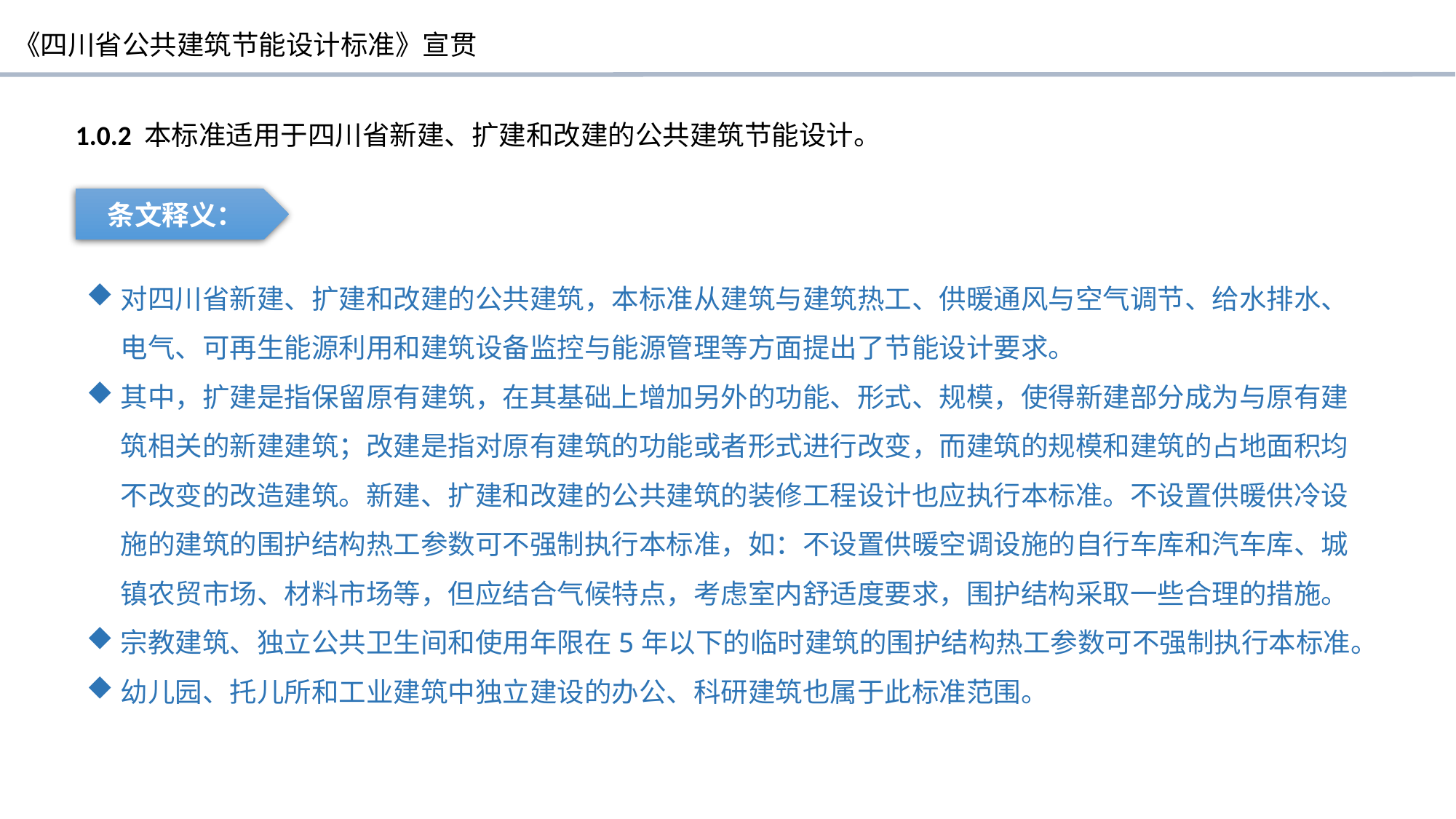

1.0.2 本标准适用于四川省新建、扩建和改建的公共建筑节能设计。
条文释义：
对四川省新建、扩建和改建的公共建筑，本标准从建筑与建筑热工、供暖通风与空气调节、给水排水、电气、可再生能源利用和建筑设备监控与能源管理等方面提出了节能设计要求。
其中，扩建是指保留原有建筑，在其基础上增加另外的功能、形式、规模，使得新建部分成为与原有建筑相关的新建建筑；改建是指对原有建筑的功能或者形式进行改变，而建筑的规模和建筑的占地面积均不改变的改造建筑。新建、扩建和改建的公共建筑的装修工程设计也应执行本标准。不设置供暖供冷设施的建筑的围护结构热工参数可不强制执行本标准，如：不设置供暖空调设施的自行车库和汽车库、城镇农贸市场、材料市场等，但应结合气候特点，考虑室内舒适度要求，围护结构采取一些合理的措施。
宗教建筑、独立公共卫生间和使用年限在5年以下的临时建筑的围护结构热工参数可不强制执行本标准。
幼儿园、托儿所和工业建筑中独立建设的办公、科研建筑也属于此标准范围。